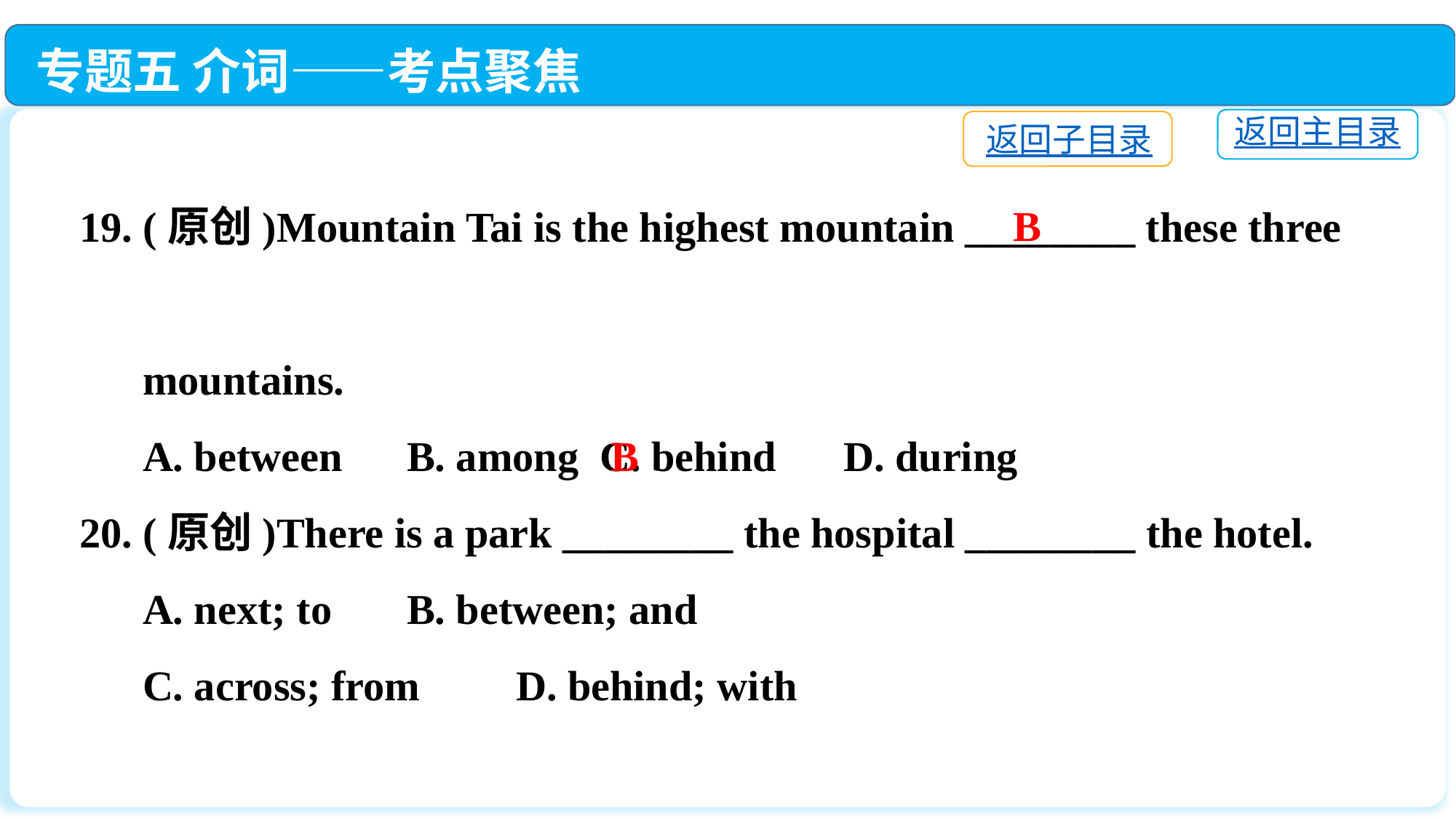

专题五 介词——考点聚焦

返回主目录

返回子目录
19. (原创)Mountain Tai is the highest mountain ________ these three
      mountains.
      A. between	B. among  C. behind	D. during
20. (原创)There is a park ________ the hospital ________ the hotel.
      A. next; to	B. between; and
      C. across; from　	D. behind; with
B
B